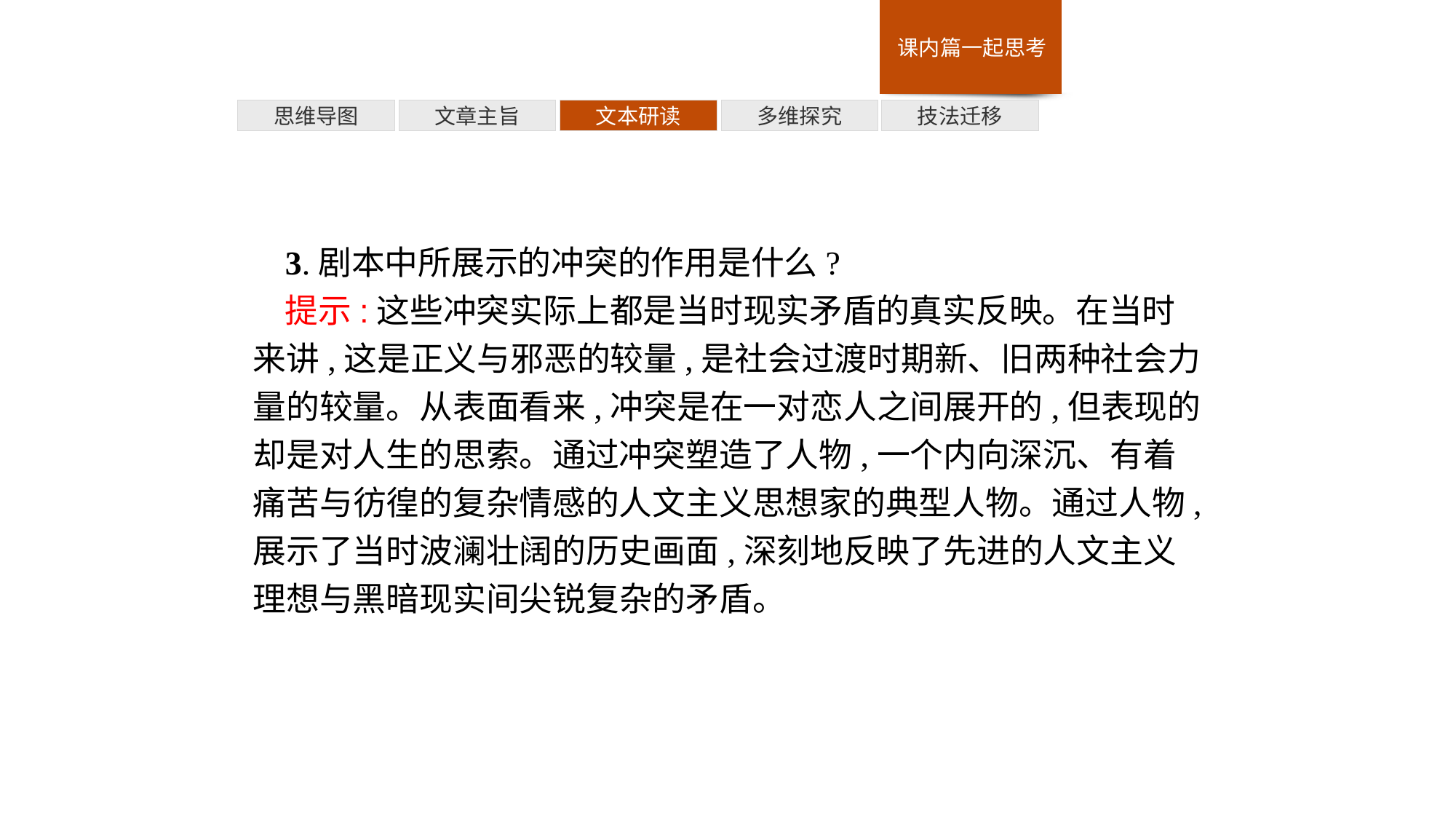

多维探究
思维导图
文章主旨
文本研读
技法迁移
3.剧本中所展示的冲突的作用是什么?
提示:这些冲突实际上都是当时现实矛盾的真实反映。在当时来讲,这是正义与邪恶的较量,是社会过渡时期新、旧两种社会力量的较量。从表面看来,冲突是在一对恋人之间展开的,但表现的却是对人生的思索。通过冲突塑造了人物,一个内向深沉、有着痛苦与彷徨的复杂情感的人文主义思想家的典型人物。通过人物,展示了当时波澜壮阔的历史画面,深刻地反映了先进的人文主义理想与黑暗现实间尖锐复杂的矛盾。